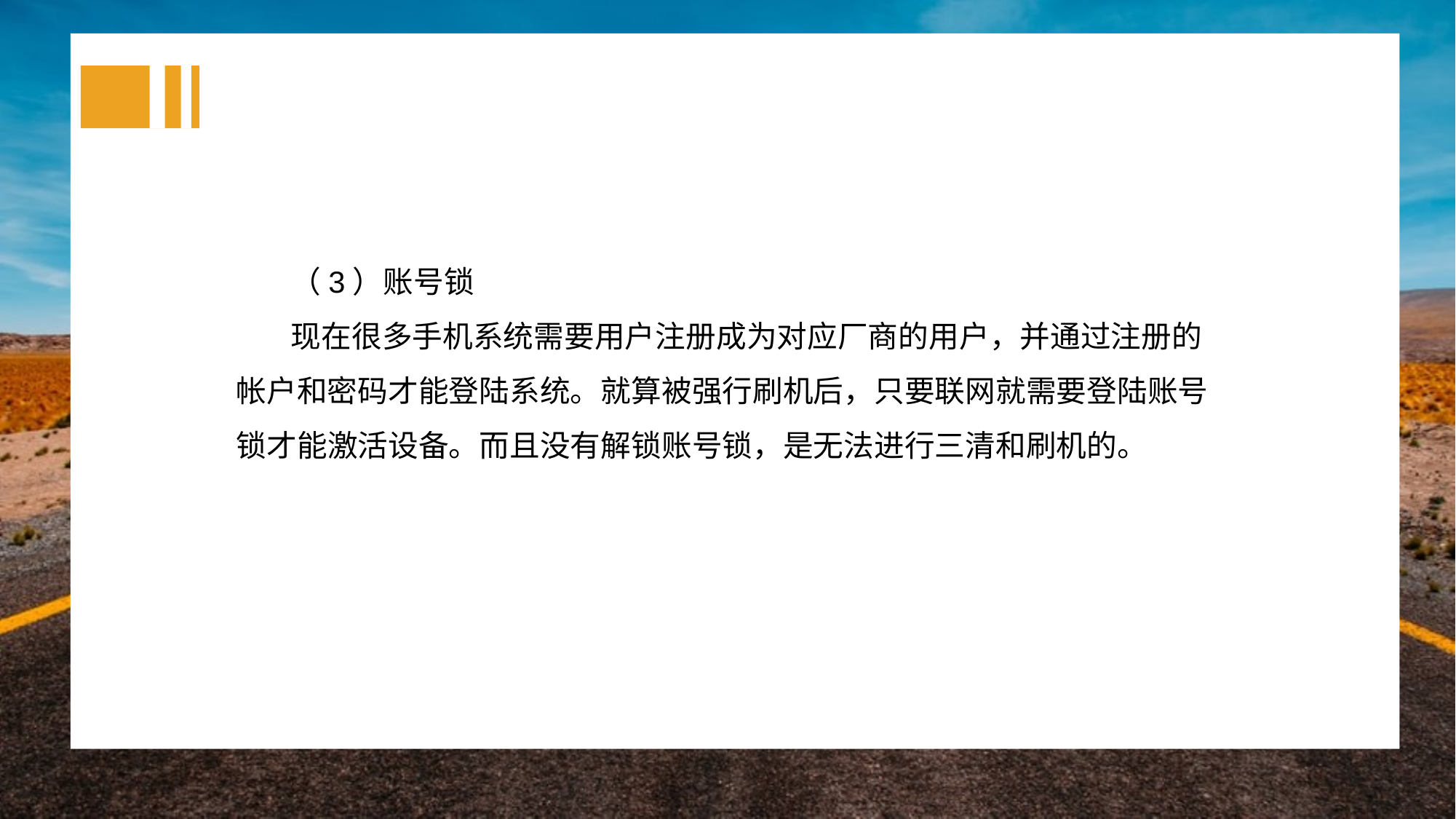

（3）账号锁
现在很多手机系统需要用户注册成为对应厂商的用户，并通过注册的帐户和密码才能登陆系统。就算被强行刷机后，只要联网就需要登陆账号锁才能激活设备。而且没有解锁账号锁，是无法进行三清和刷机的。